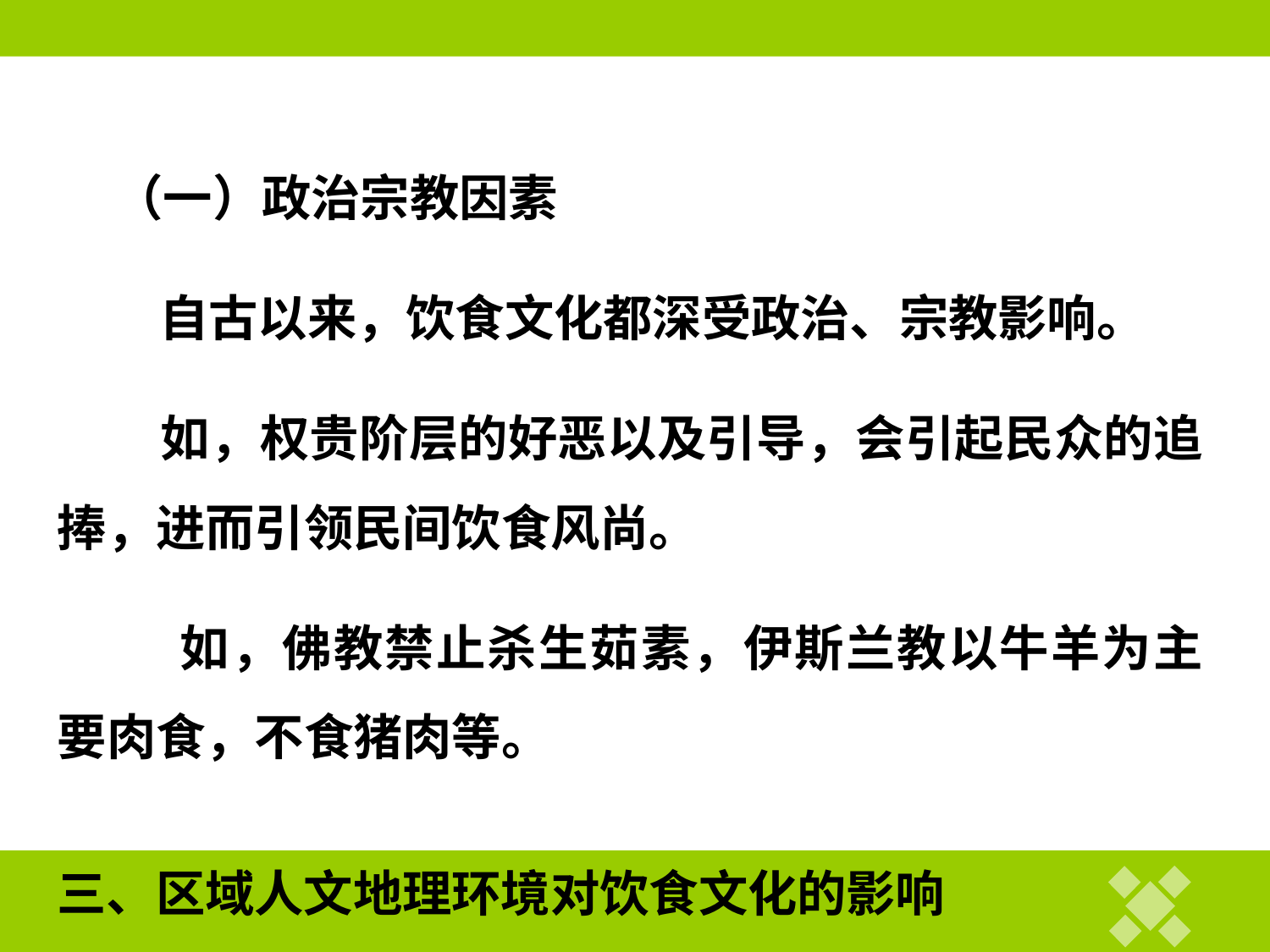

（一）政治宗教因素
   自古以来，饮食文化都深受政治、宗教影响。
   如，权贵阶层的好恶以及引导，会引起民众的追捧，进而引领民间饮食风尚。
    如，佛教禁止杀生茹素，伊斯兰教以牛羊为主要肉食，不食猪肉等。
三、区域人文地理环境对饮食文化的影响